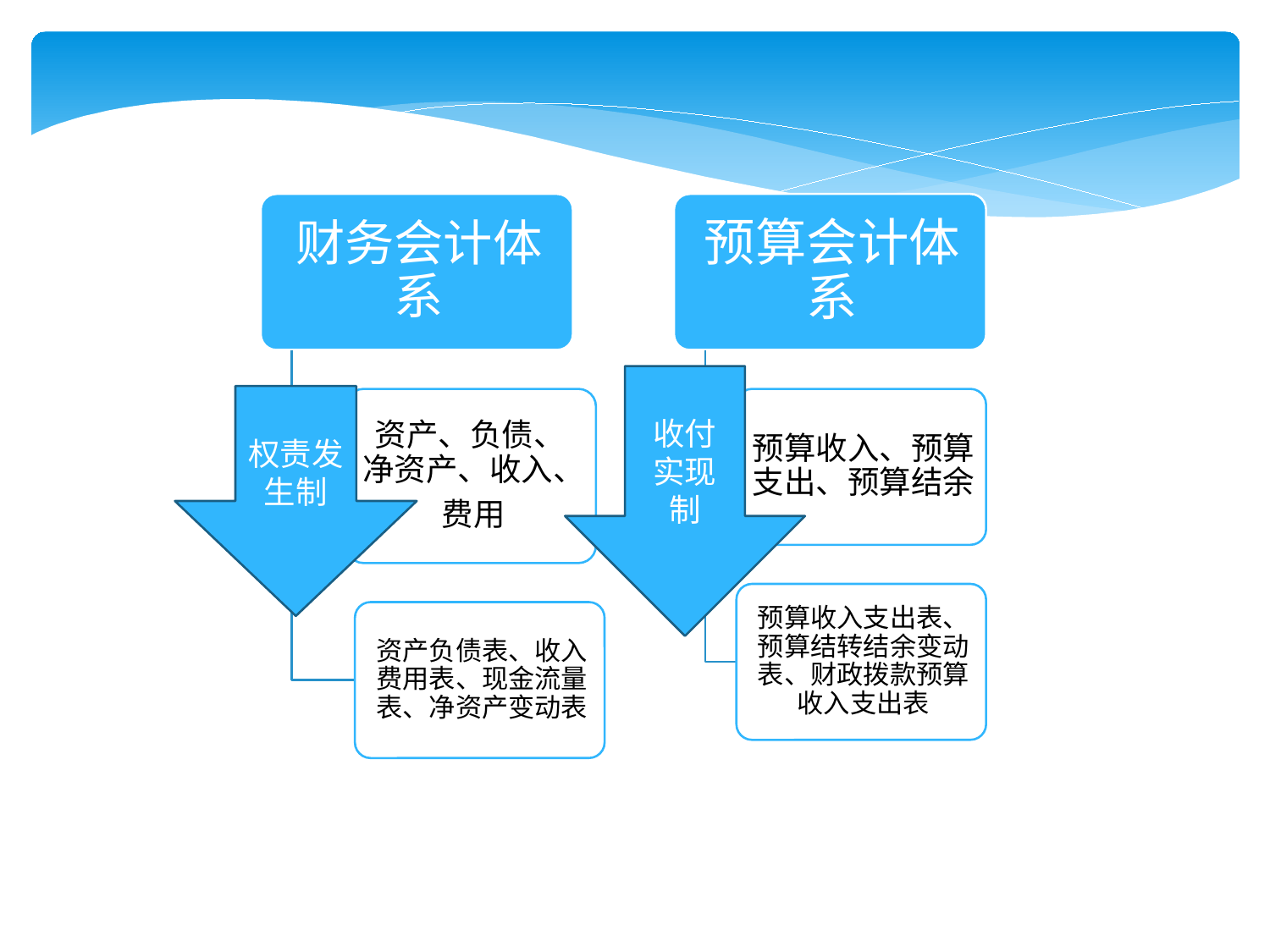

财务会计体系
资产、负债、  净资产、收入、
费用
资产负债表、收入费用表、现金流量表、净资产变动表
预算会计体系
预算收入、预算支出、预算结余
预算收入支出表、预算结转结余变动表、财政拨款预算收入支出表
收付实现制
权责发生制